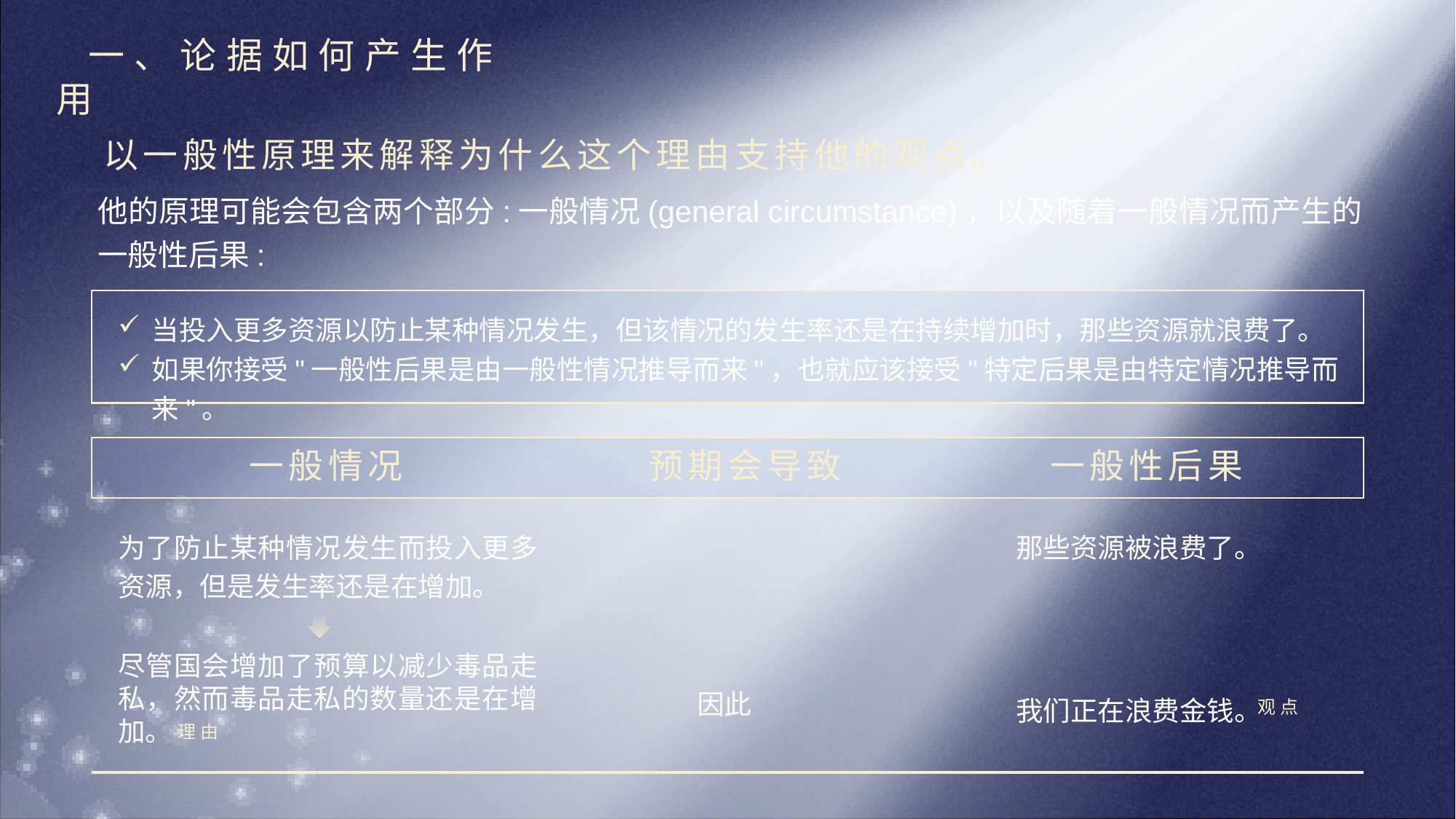

一、论据如何产生作用
以一般性原理来解释为什么这个理由支持他的观点。
他的原理可能会包含两个部分:一般情况(general circumstance)，以及随着一般情况而产生的一般性后果:

当投入更多资源以防止某种情况发生，但该情况的发生率还是在持续增加时，那些资源就浪费了。
如果你接受"一般性后果是由一般性情况推导而来"，也就应该接受"特定后果是由特定情况推导而来"。

一般情况
预期会导致
一般性后果
那些资源被浪费了。
为了防止某种情况发生而投入更多资源，但是发生率还是在增加。

尽管国会增加了预算以减少毒品走私，然而毒品走私的数量还是在增加。
我们正在浪费金钱。
因此
观点
理由